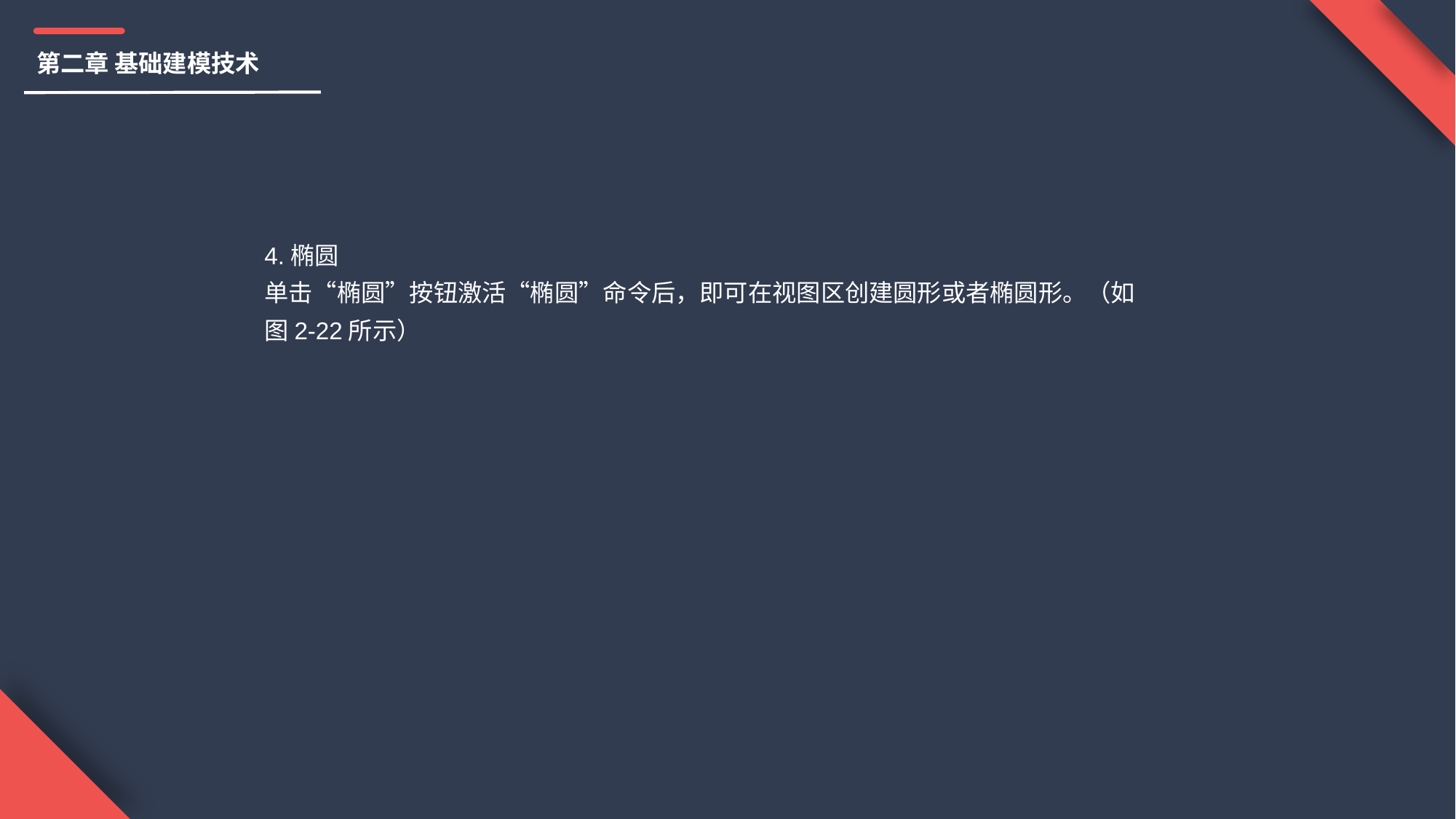

第二章 基础建模技术
4.椭圆
单击“椭圆”按钮激活“椭圆”命令后，即可在视图区创建圆形或者椭圆形。（如图2-22所示）